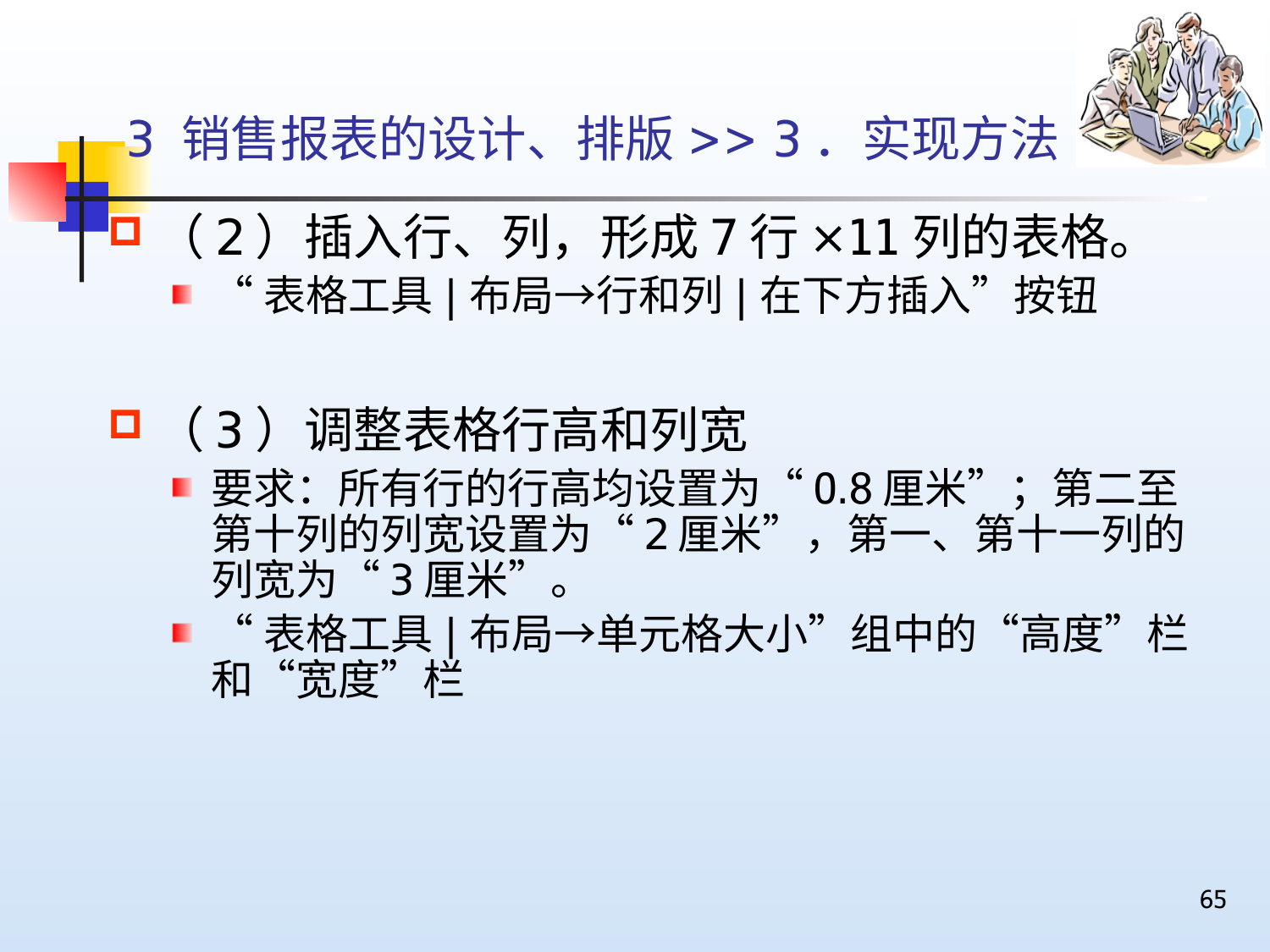

# 3 销售报表的设计、排版>> 3．实现方法
（2）插入行、列，形成7行×11列的表格。
“表格工具|布局→行和列|在下方插入”按钮

（3）调整表格行高和列宽
要求：所有行的行高均设置为“0.8厘米”；第二至第十列的列宽设置为“2厘米”，第一、第十一列的列宽为“3厘米”。
“表格工具|布局→单元格大小”组中的“高度”栏和“宽度”栏
65